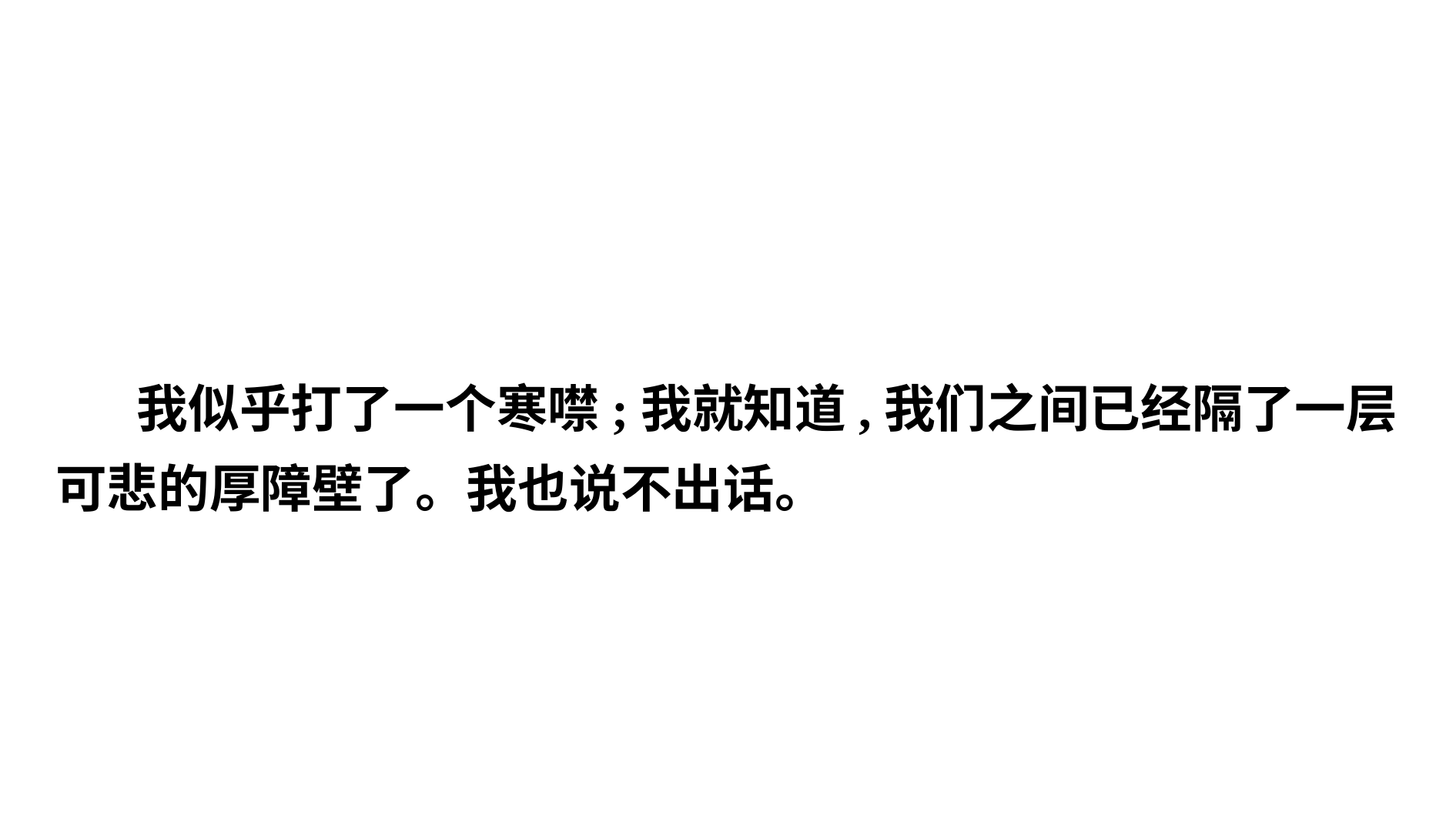

我似乎打了一个寒噤;我就知道,我们之间已经隔了一层可悲的厚障壁了。我也说不出话。